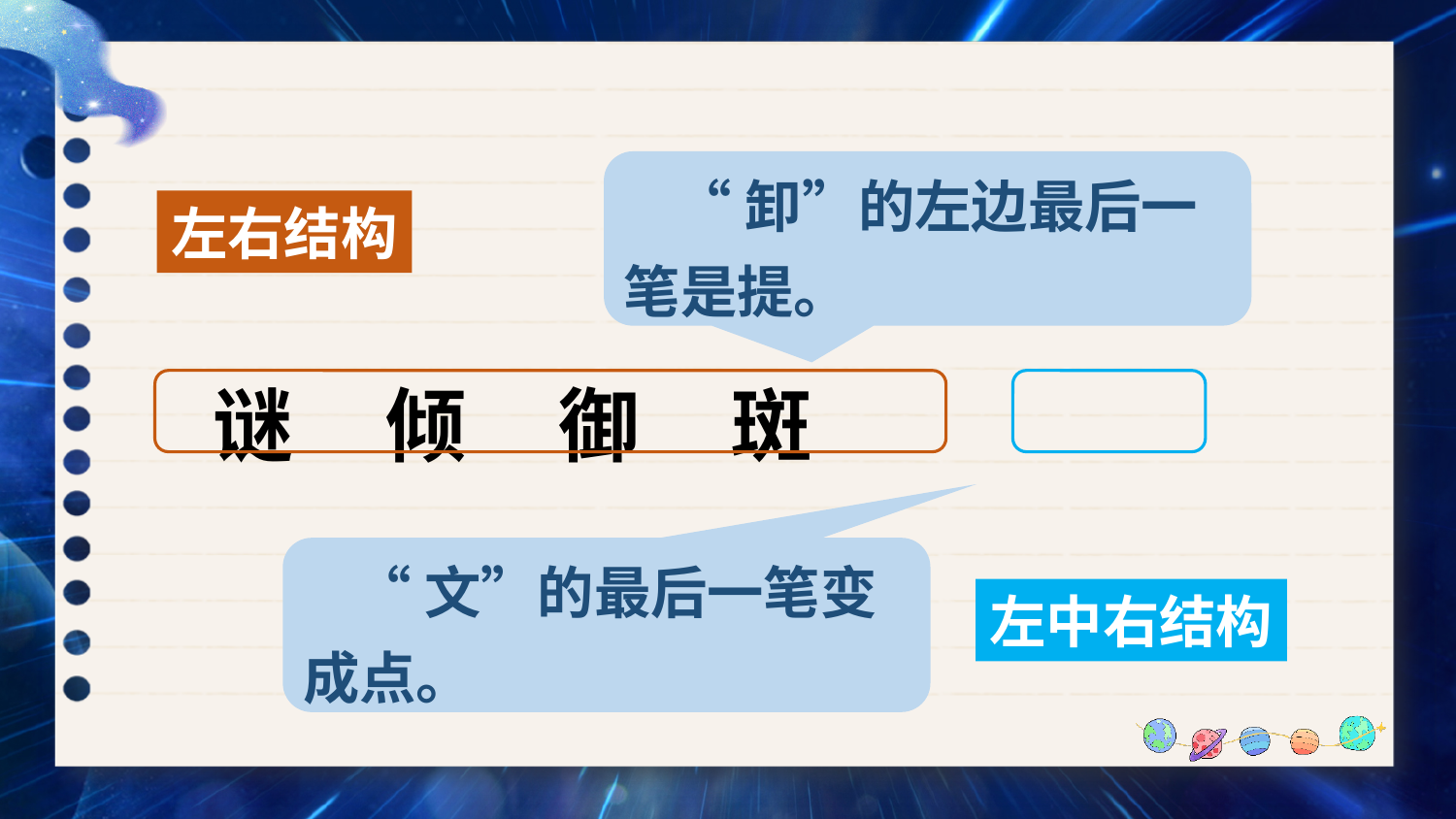

“卸”的左边最后一笔是提。

左右结构
谜     倾     御     斑

    “文”的最后一笔变成点。

左中右结构